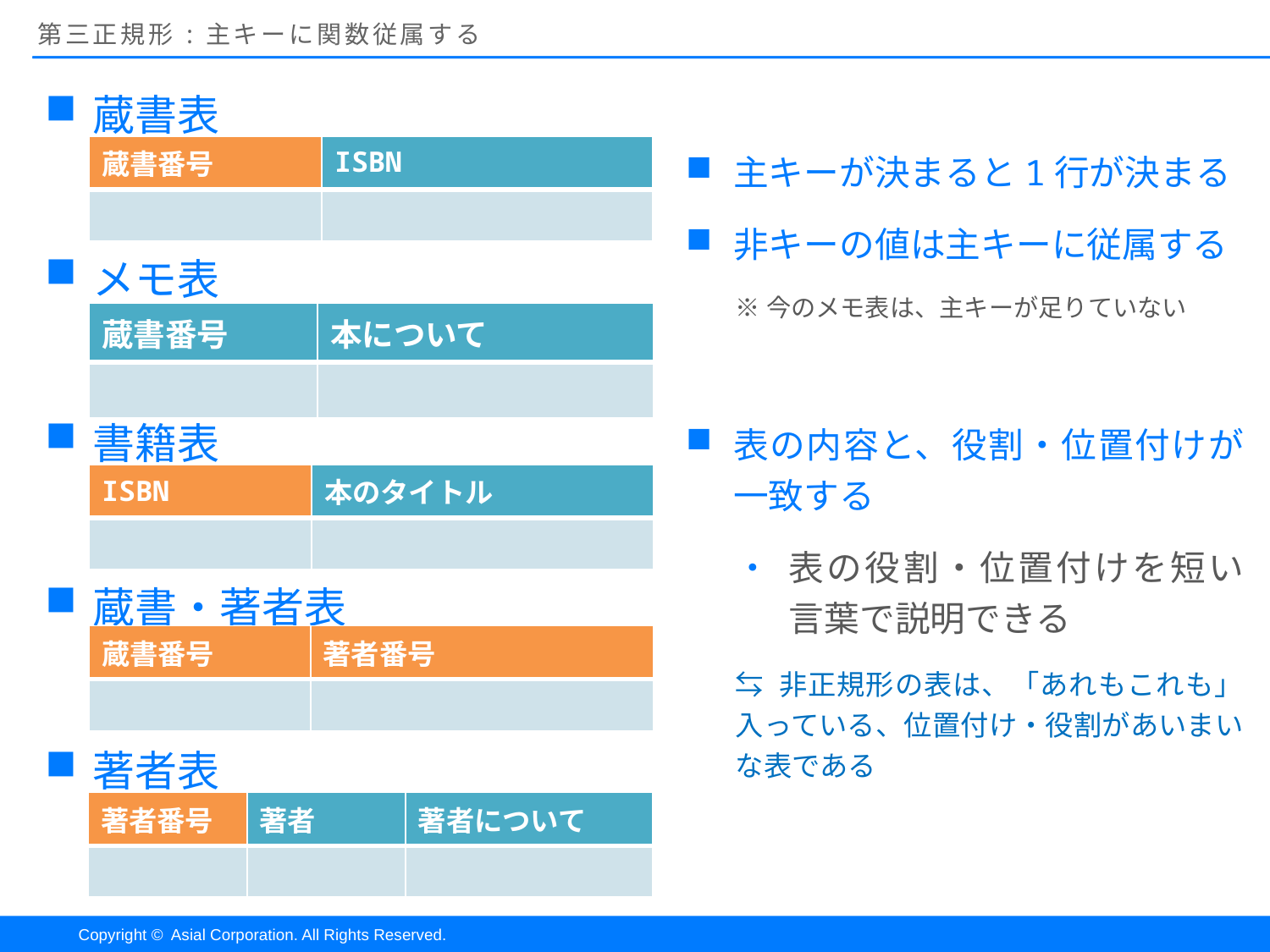

# 第三正規形:主キーに関数従属する

蔵書表

メモ表

書籍表

蔵書・著者表

著者表

| 蔵書番号 | ISBN |
| --- | --- |
|  |  |
主キーが決まると1行が決まる
非キーの値は主キーに従属する
※今のメモ表は、主キーが足りていない

表の内容と、役割・位置付けが一致する
表の役割・位置付けを短い言葉で説明できる
⇆ 非正規形の表は、「あれもこれも」入っている、位置付け・役割があいまいな表である
| 蔵書番号 | 本について |
| --- | --- |
|  |  |
| ISBN | 本のタイトル |
| --- | --- |
|  |  |
| 蔵書番号 | 著者番号 |
| --- | --- |
|  |  |
| 著者番号 | 著者 | 著者について |
| --- | --- | --- |
|  |  |  |